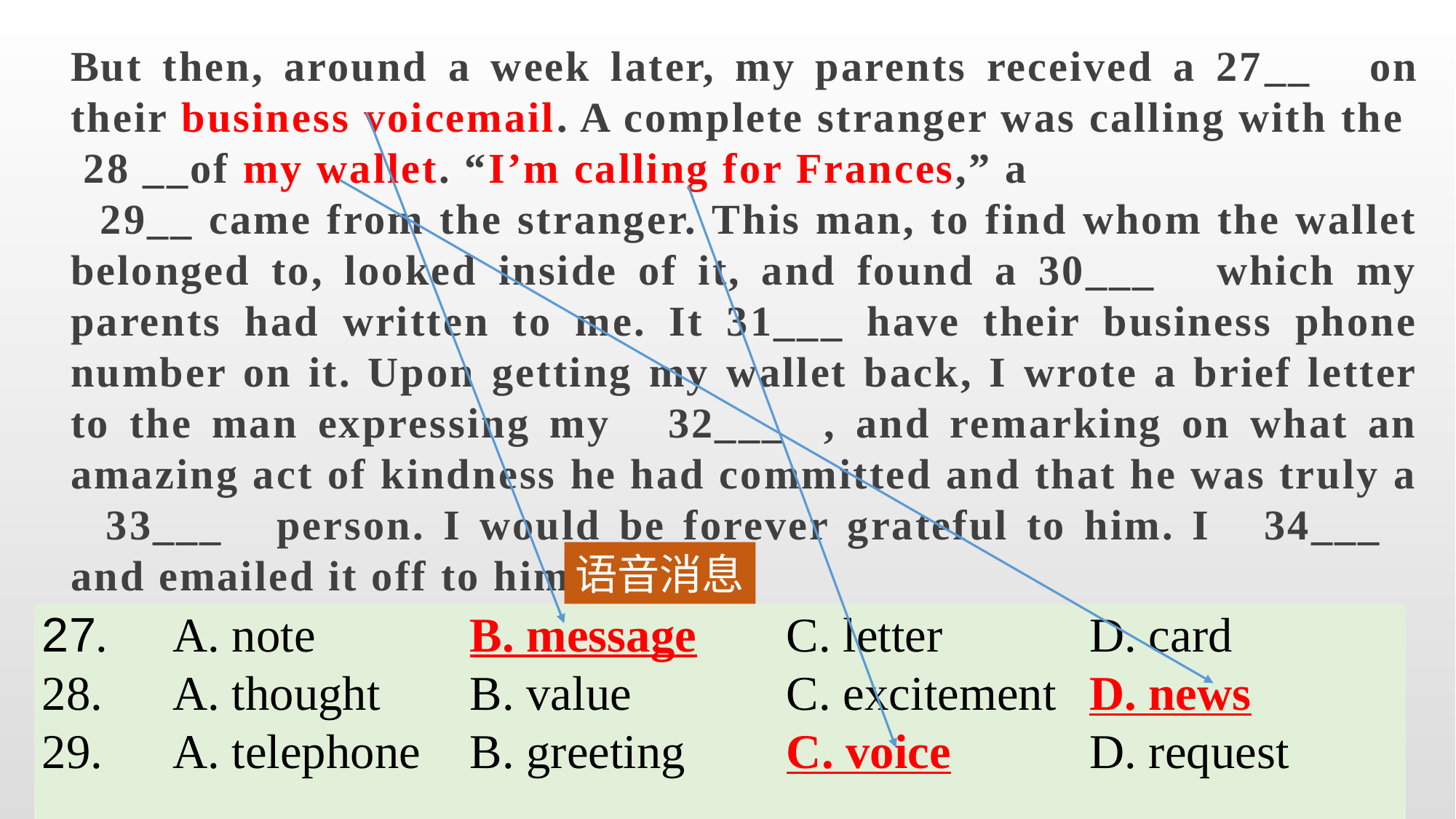

But then, around a week later, my parents received a 27__   on their business voicemail. A complete stranger was calling with the   28 __of my wallet. “I’m calling for Frances,” a
  29__ came from the stranger. This man, to find whom the wallet belonged to, looked inside of it, and found a 30___   which my parents had written to me. It 31___ have their business phone number on it. Upon getting my wallet back, I wrote a brief letter to the man expressing my   32___  , and remarking on what an amazing act of kindness he had committed and that he was truly a   33___   person. I would be forever grateful to him. I   34___   and emailed it off to him.

语音消息
| 27. | A. note | B. message | C. letter | D. card |
| --- | --- | --- | --- | --- |
| 28. | A. thought | B. value | C. excitement | D. news |
| 29. | A. telephone | B. greeting | C. voice | D. request |